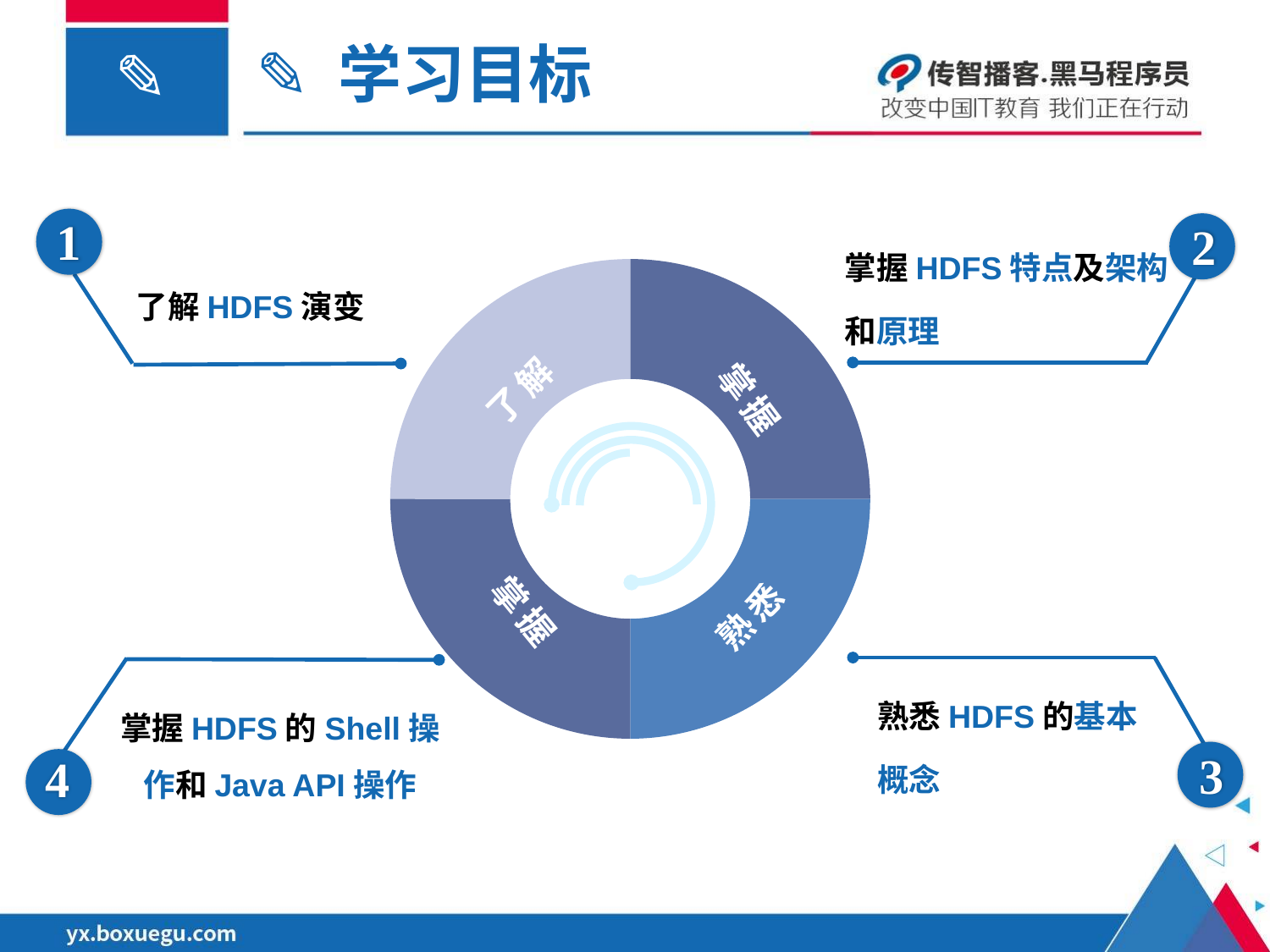

✎ 学习目标
1

了解HDFS演变
2

掌握HDFS特点及架构和原理

### Chart

| Category | 销售额 |
|---|---|
| 掌握知识 | 2.5 |
| 理解知识 | 2.5 |
| 熟悉知识 | 2.5 |
了解
掌握
掌握

熟悉

3

熟悉HDFS的基本
概念
掌握HDFS的Shell操作和Java API操作
4